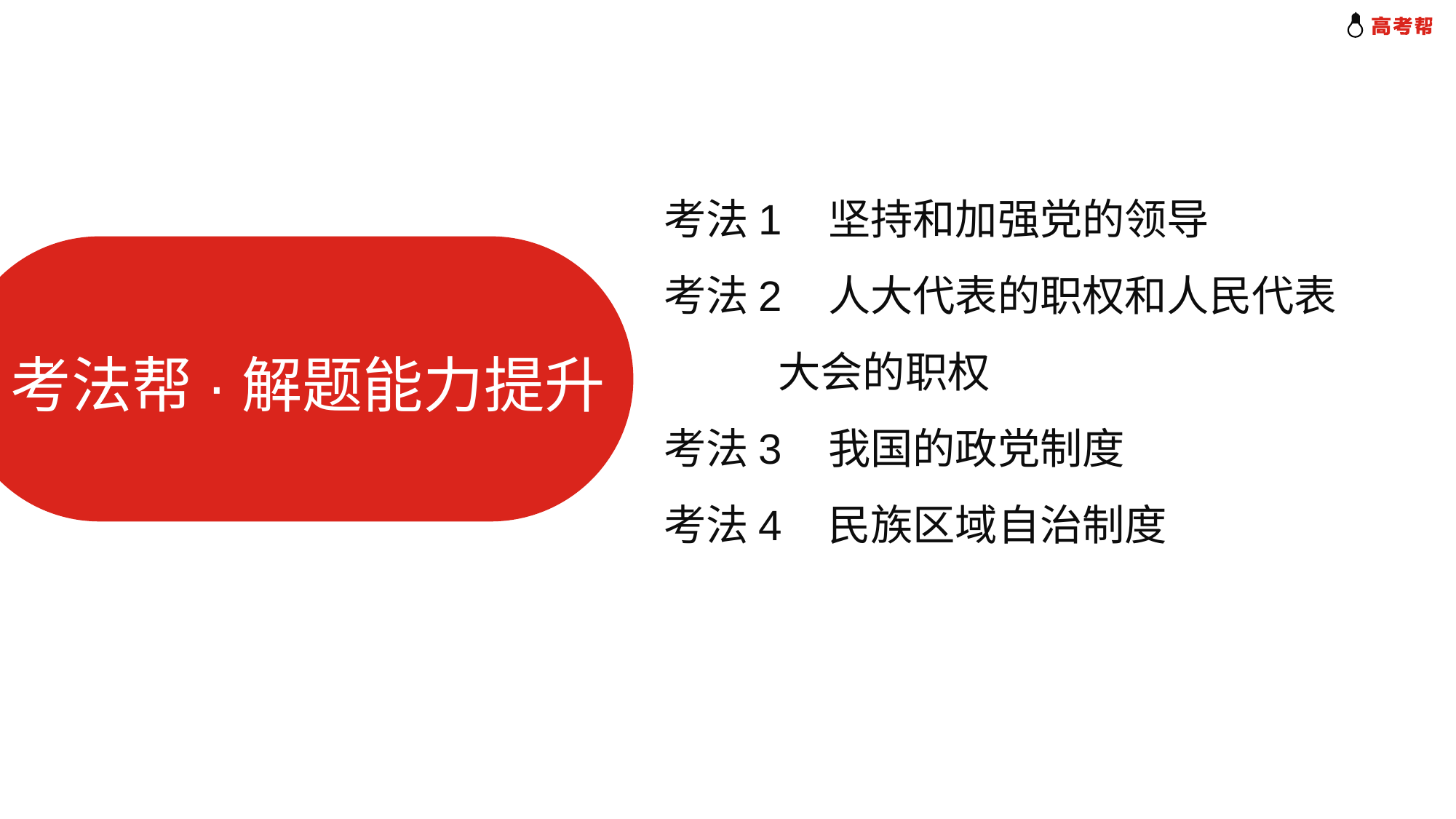

考法1   坚持和加强党的领导
考法2   人大代表的职权和人民代表
           大会的职权
考法3   我国的政党制度
考法4   民族区域自治制度

考法帮·解题能力提升